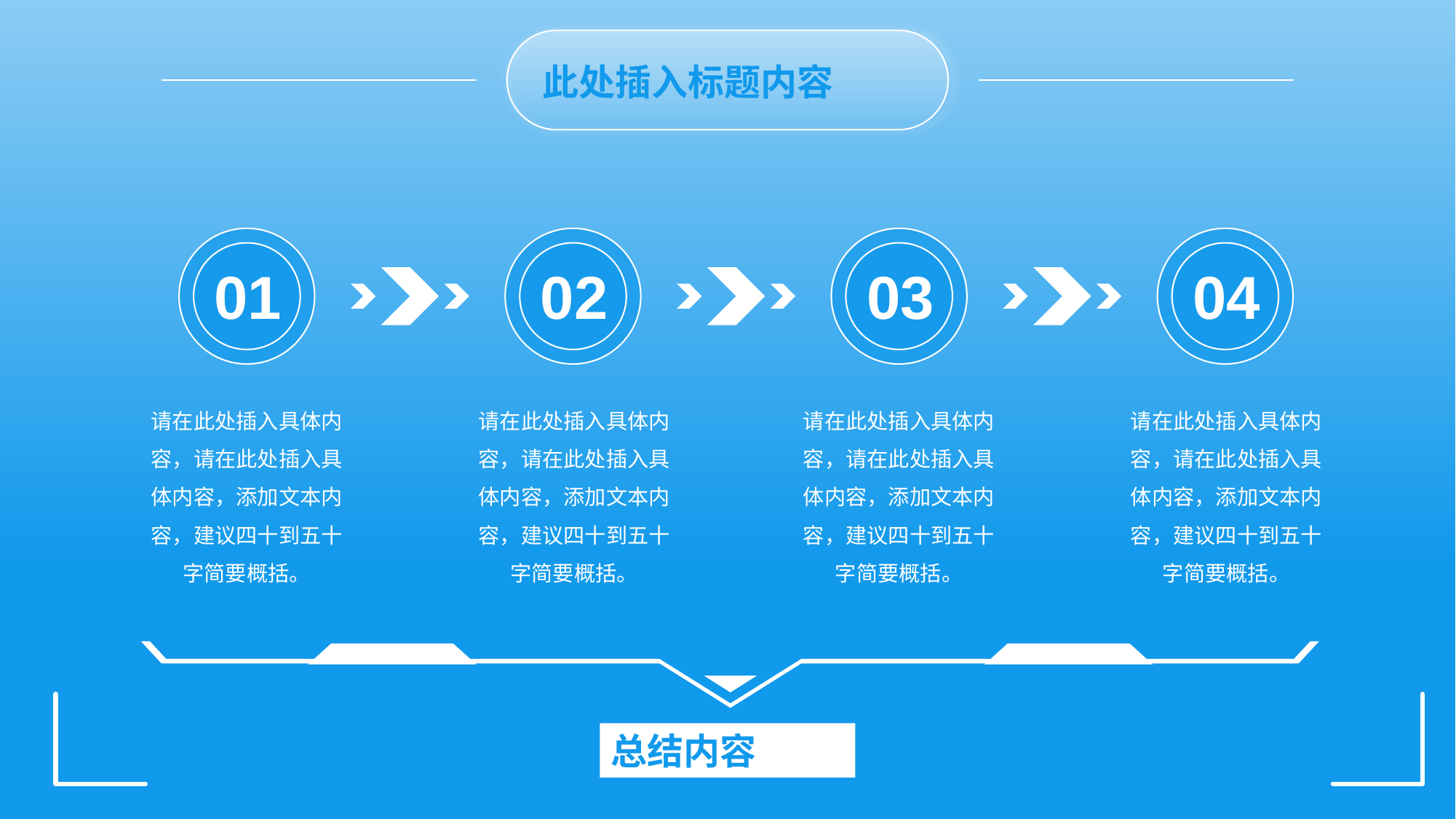

此处插入标题内容

01

02

03

04

请在此处插入具体内容，请在此处插入具体内容，添加文本内容，建议四十到五十字简要概括。
请在此处插入具体内容，请在此处插入具体内容，添加文本内容，建议四十到五十字简要概括。
请在此处插入具体内容，请在此处插入具体内容，添加文本内容，建议四十到五十字简要概括。
请在此处插入具体内容，请在此处插入具体内容，添加文本内容，建议四十到五十字简要概括。

总结内容